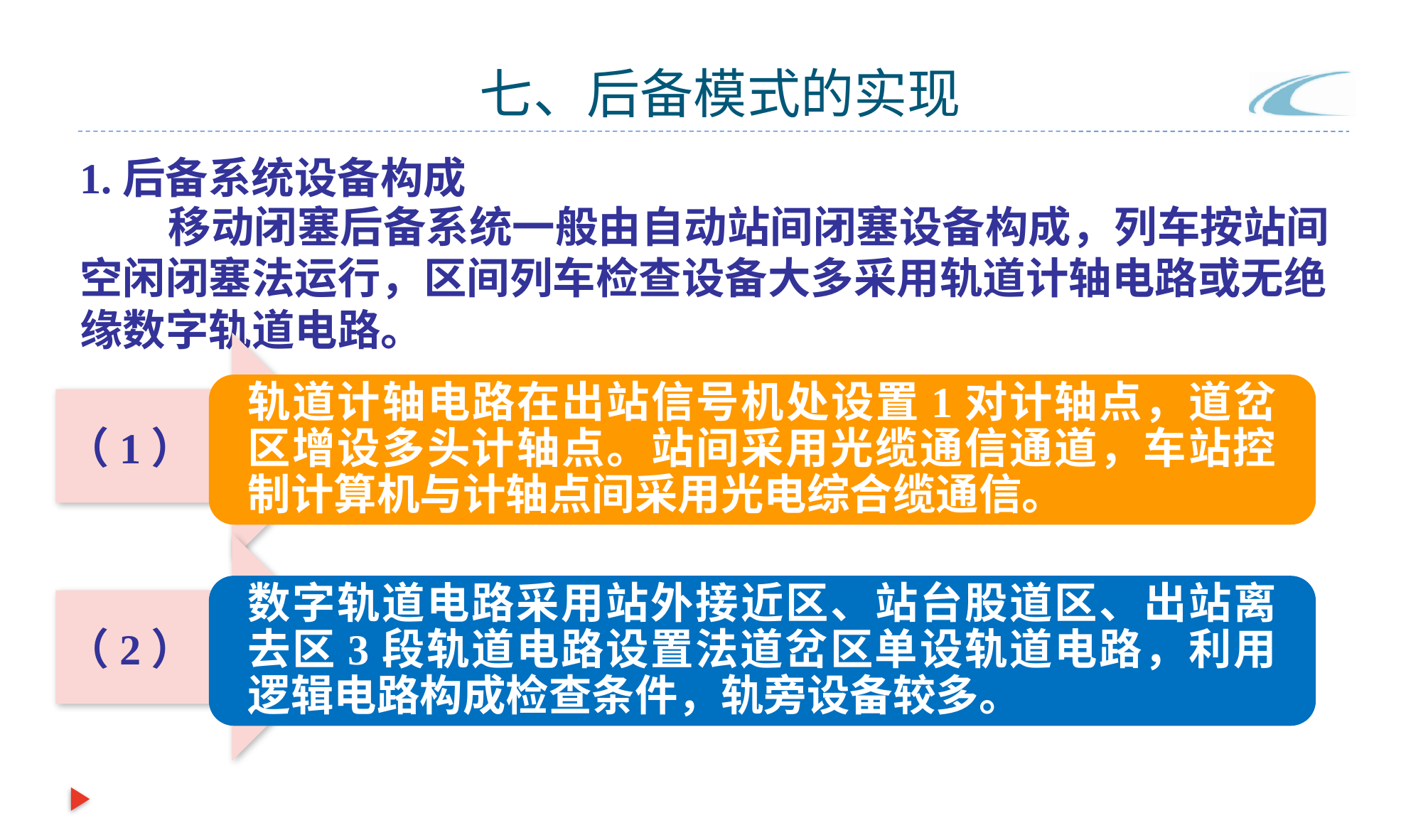

# 七、后备模式的实现
1.后备系统设备构成
        移动闭塞后备系统一般由自动站间闭塞设备构成，列车按站间空闲闭塞法运行，区间列车检查设备大多采用轨道计轴电路或无绝缘数字轨道电路。

轨道计轴电路在出站信号机处设置1对计轴点，道岔区增设多头计轴点。站间采用光缆通信通道，车站控制计算机与计轴点间采用光电综合缆通信。
（1）

数字轨道电路采用站外接近区、站台股道区、出站离去区3段轨道电路设置法道岔区单设轨道电路，利用逻辑电路构成检查条件，轨旁设备较多。
（2）